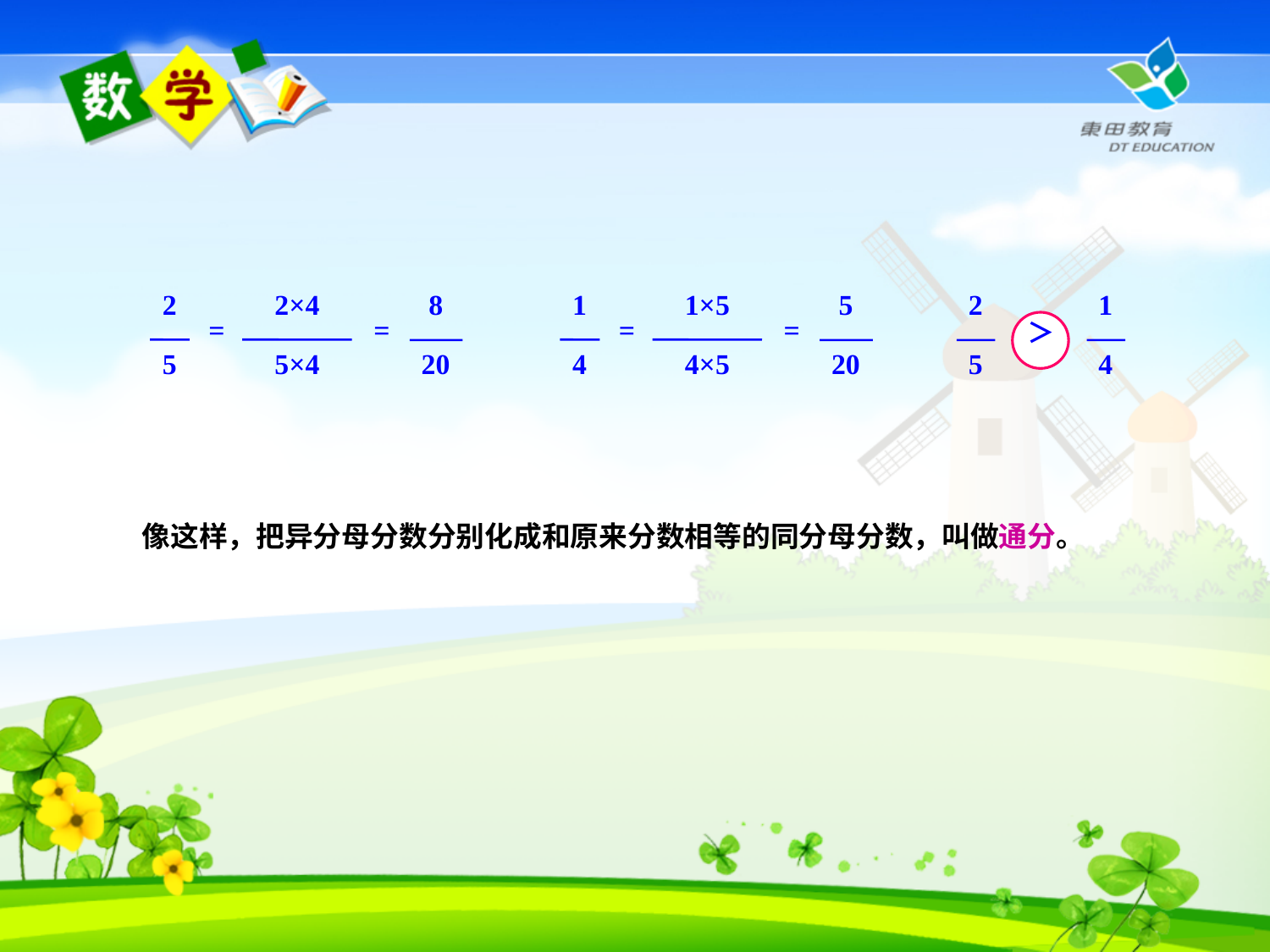

2
5

2×4
5×4

=
8
20

=
1
4

1×5
4×5

=
5
20

=
2
5

1
4

＞
        像这样，把异分母分数分别化成和原来分数相等的同分母分数，叫做通分。